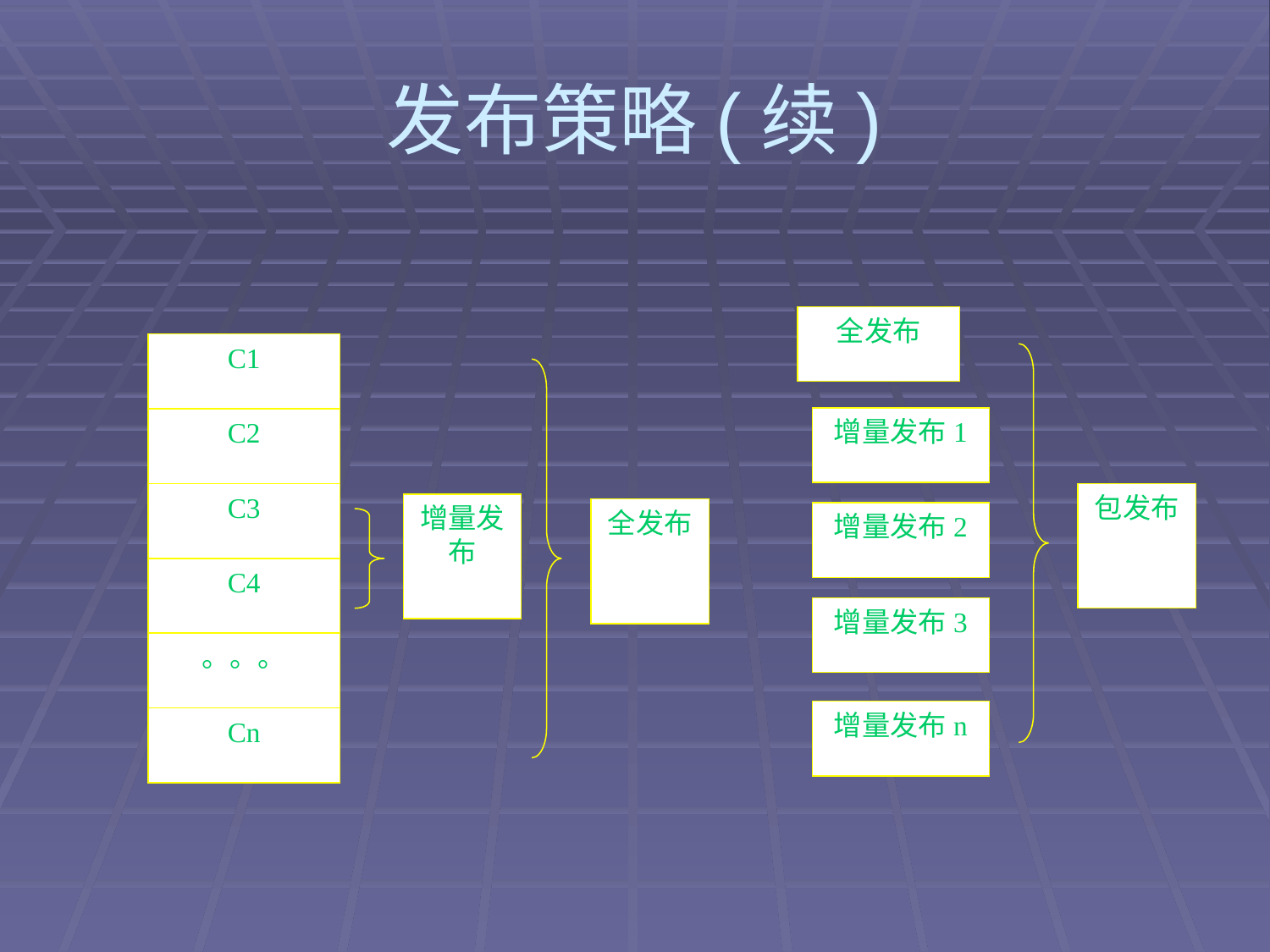

# 发布策略(续)
全发布
C1

增量发布1
C2
C3
包发布
增量发布
全发布
增量发布2

C4
增量发布3
。。。
增量发布n
Cn